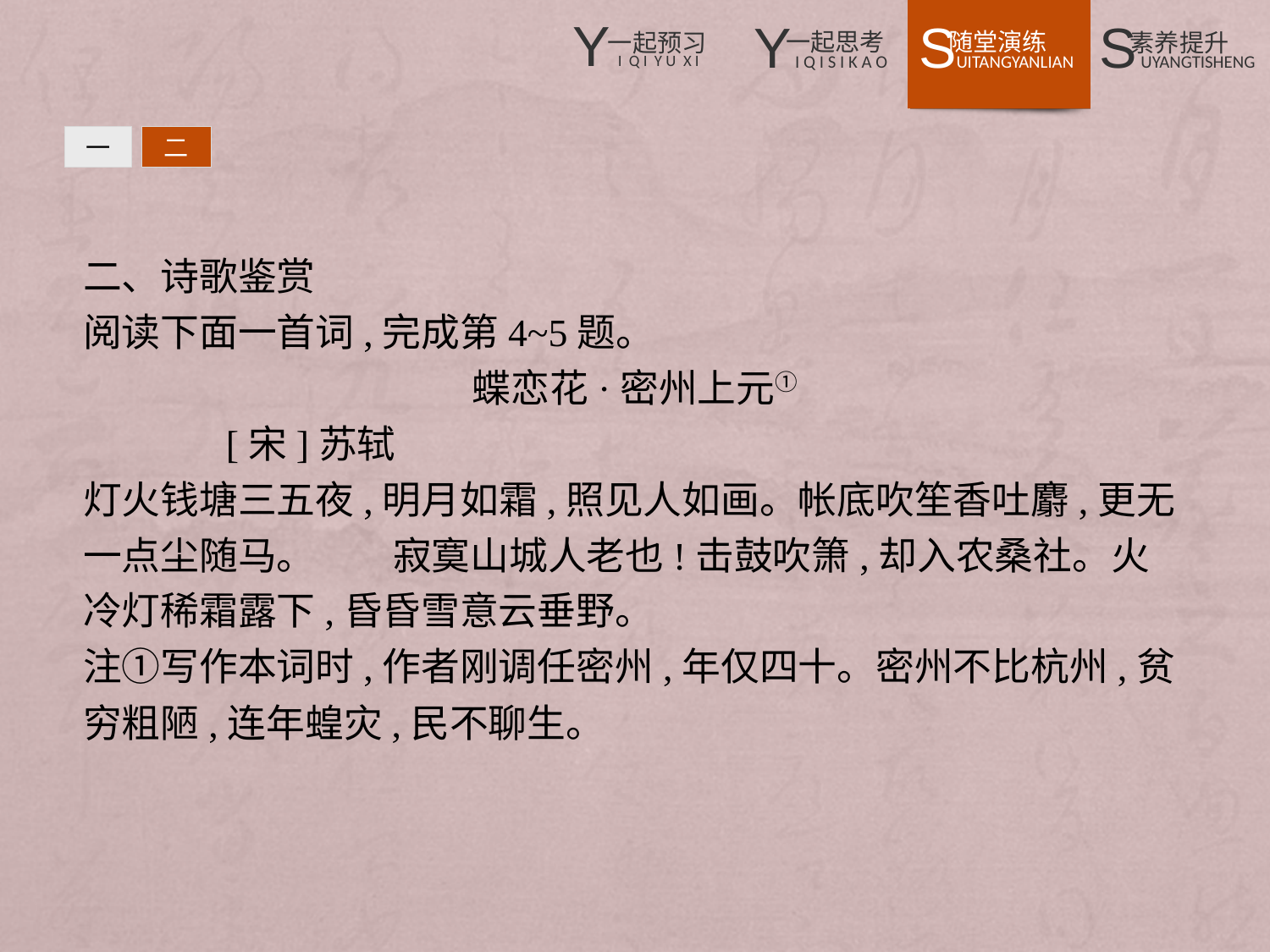

一
二
二、诗歌鉴赏
阅读下面一首词,完成第4~5题。
蝶恋花·密州上元①
	[宋]苏轼
灯火钱塘三五夜,明月如霜,照见人如画。帐底吹笙香吐麝,更无一点尘随马。　　寂寞山城人老也!击鼓吹箫,却入农桑社。火冷灯稀霜露下,昏昏雪意云垂野。
注①写作本词时,作者刚调任密州,年仅四十。密州不比杭州,贫穷粗陋,连年蝗灾,民不聊生。